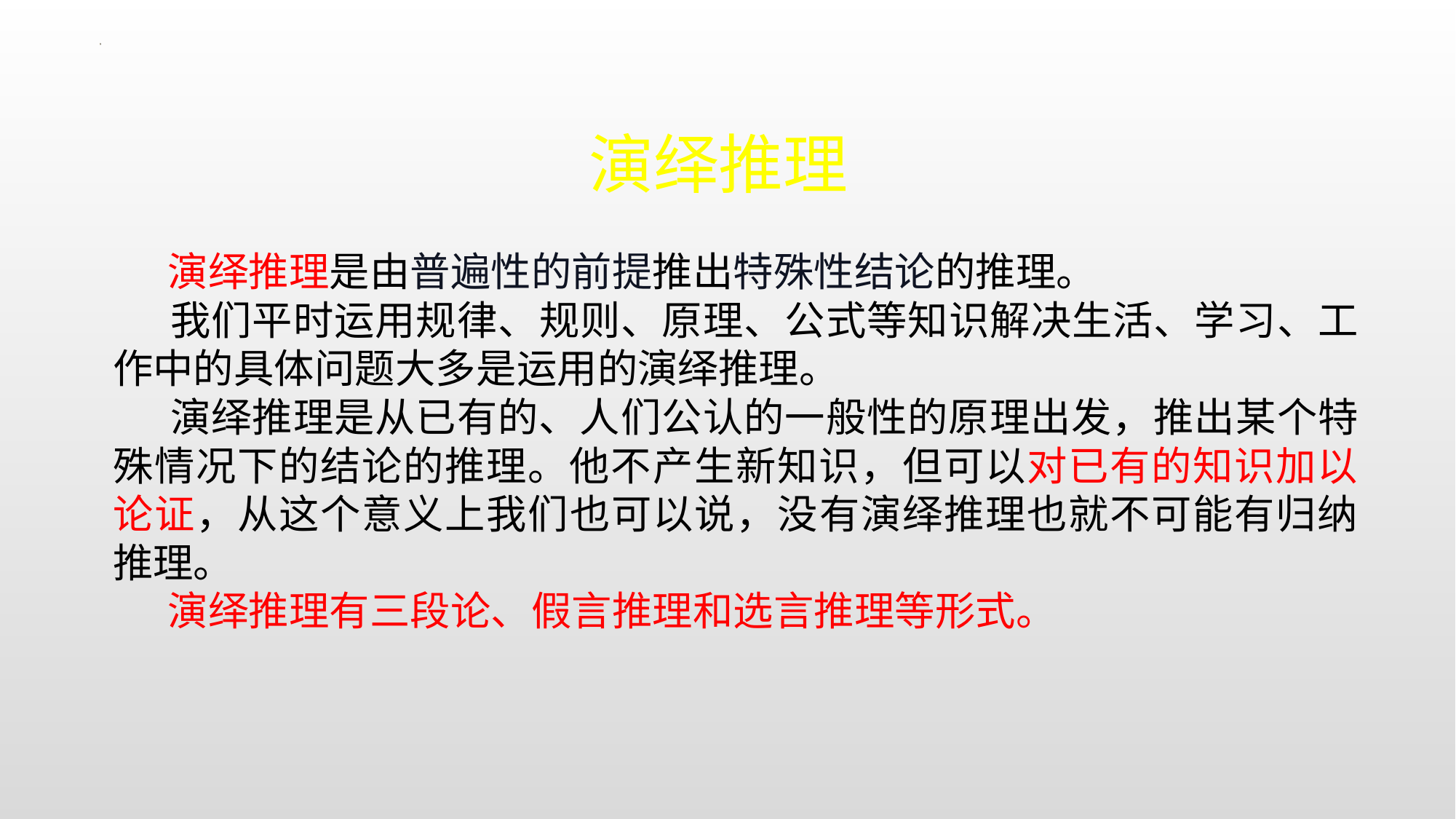

演绎推理
   演绎推理是由普遍性的前提推出特殊性结论的推理。
   我们平时运用规律、规则、原理、公式等知识解决生活、学习、工作中的具体问题大多是运用的演绎推理。
   演绎推理是从已有的、人们公认的一般性的原理出发，推出某个特殊情况下的结论的推理。他不产生新知识，但可以对已有的知识加以论证，从这个意义上我们也可以说，没有演绎推理也就不可能有归纳推理。
   演绎推理有三段论、假言推理和选言推理等形式。